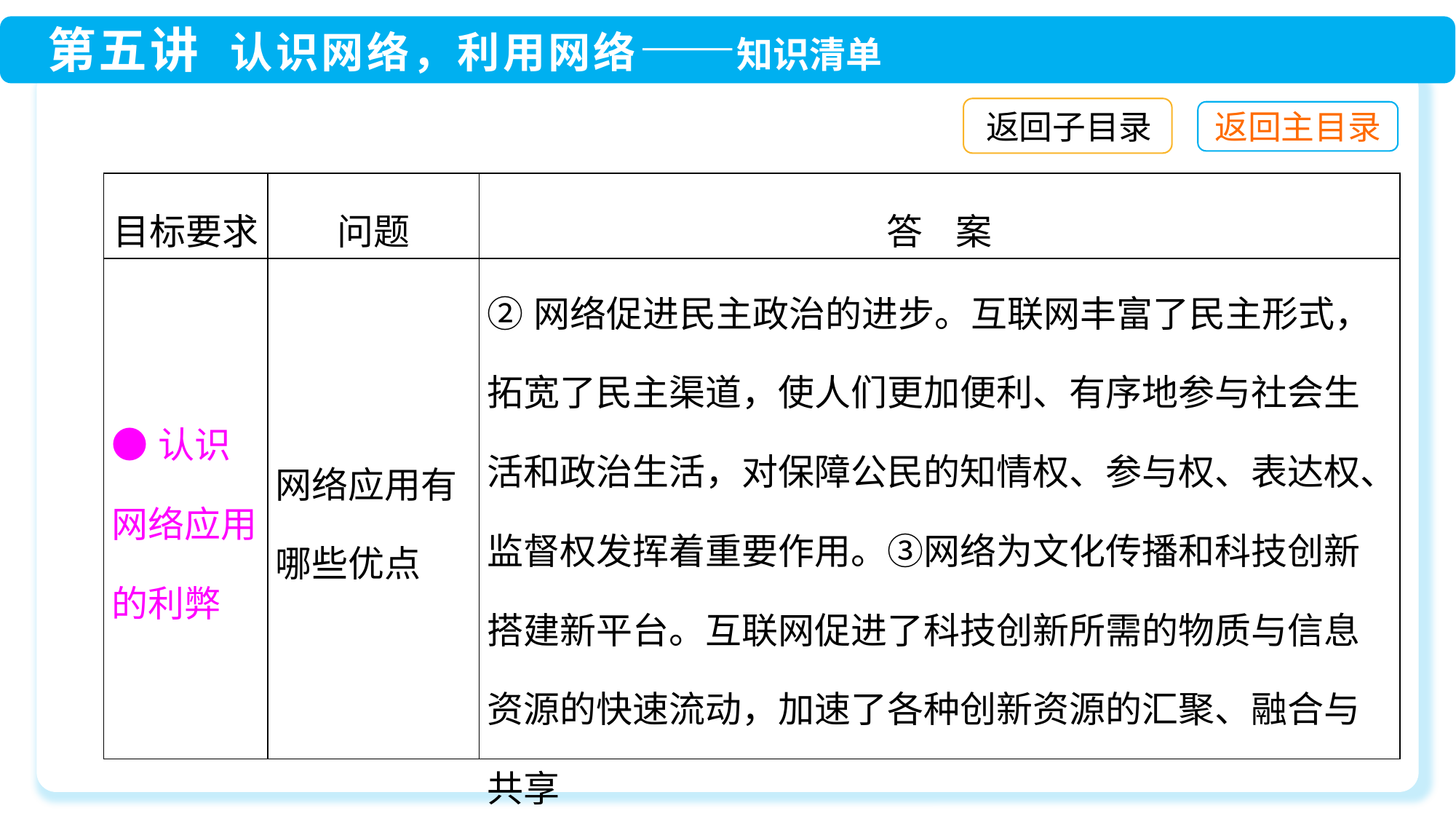

返回子目录
| 目标要求 | 问题 | 答 案 |
| --- | --- | --- |
| ●认识网络应用的利弊 | 网络应用有哪些优点 | ②网络促进民主政治的进步。互联网丰富了民主形式，拓宽了民主渠道，使人们更加便利、有序地参与社会生活和政治生活，对保障公民的知情权、参与权、表达权、监督权发挥着重要作用。③网络为文化传播和科技创新搭建新平台。互联网促进了科技创新所需的物质与信息资源的快速流动，加速了各种创新资源的汇聚、融合与共享 |